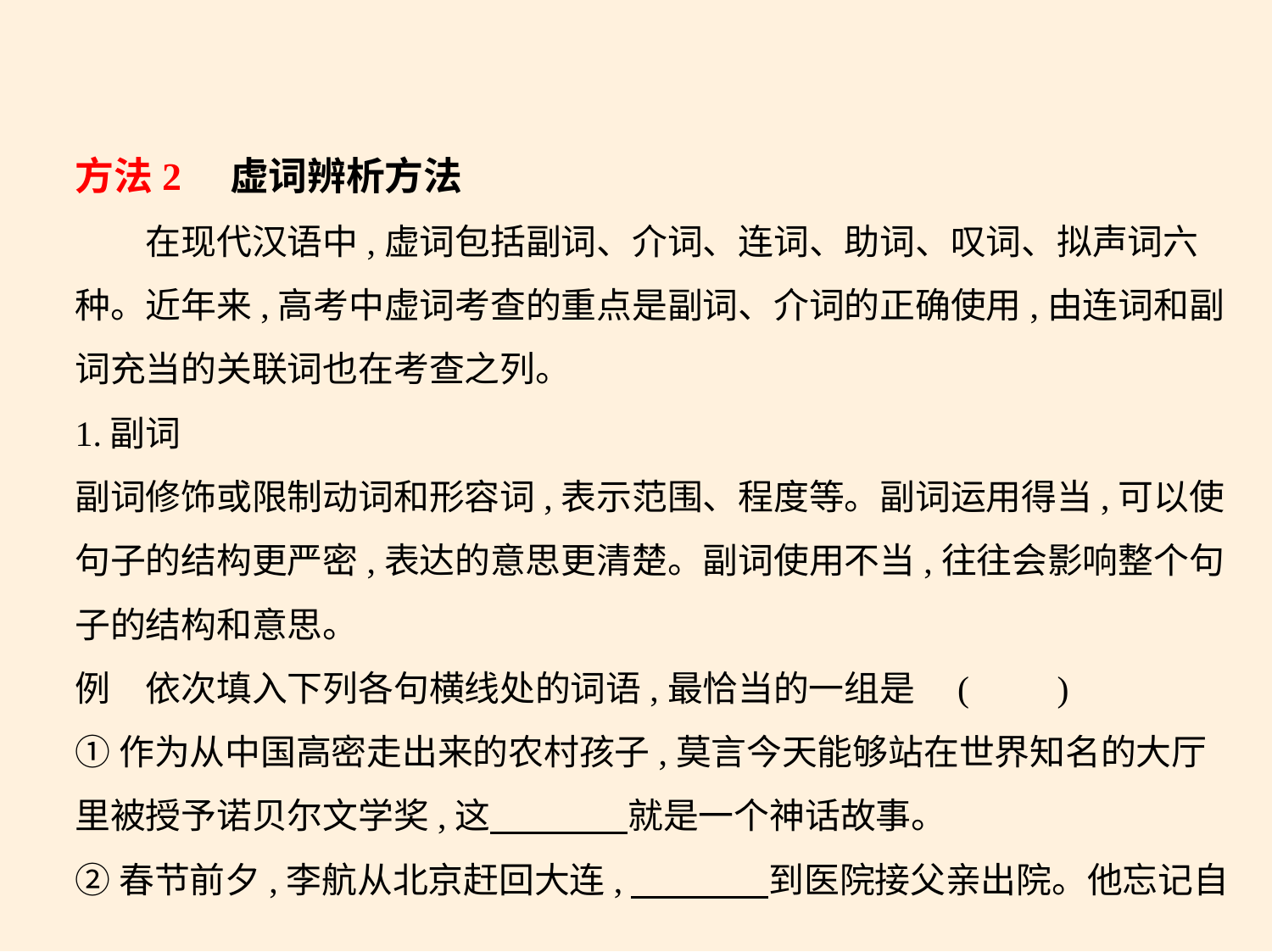

方法2    虚词辨析方法
　　在现代汉语中,虚词包括副词、介词、连词、助词、叹词、拟声词六
种。近年来,高考中虚词考查的重点是副词、介词的正确使用,由连词和副
词充当的关联词也在考查之列。
1.副词
副词修饰或限制动词和形容词,表示范围、程度等。副词运用得当,可以使
句子的结构更严密,表达的意思更清楚。副词使用不当,往往会影响整个句
子的结构和意思。
例　依次填入下列各句横线处的词语,最恰当的一组是 (　　)
①作为从中国高密走出来的农村孩子,莫言今天能够站在世界知名的大厅
里被授予诺贝尔文学奖,这　　　    就是一个神话故事。
②春节前夕,李航从北京赶回大连,　　　    到医院接父亲出院。他忘记自